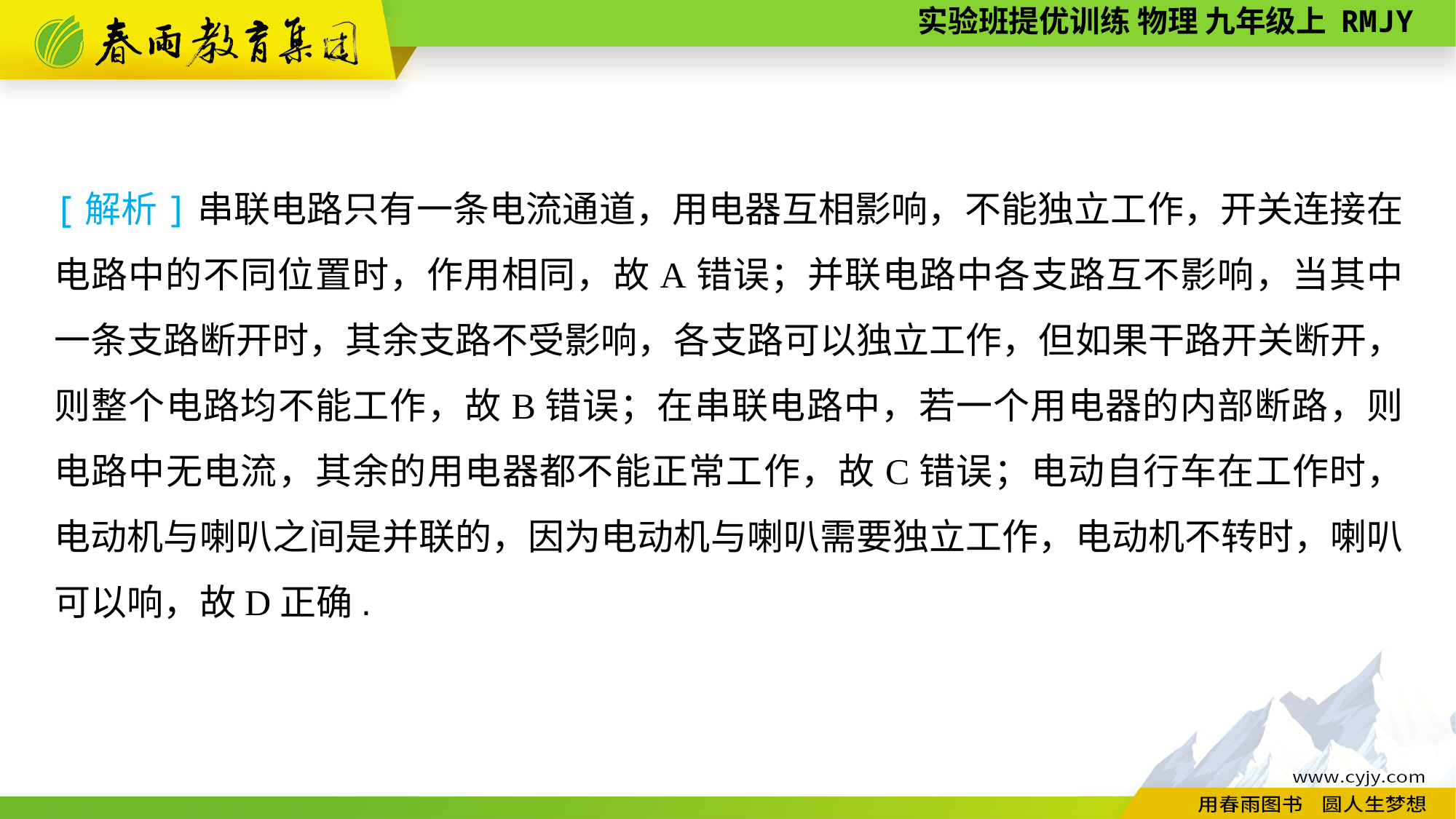

[解析]串联电路只有一条电流通道，用电器互相影响，不能独立工作，开关连接在电路中的不同位置时，作用相同，故A错误；并联电路中各支路互不影响，当其中一条支路断开时，其余支路不受影响，各支路可以独立工作，但如果干路开关断开，则整个电路均不能工作，故B错误；在串联电路中，若一个用电器的内部断路，则电路中无电流，其余的用电器都不能正常工作，故C错误；电动自行车在工作时，电动机与喇叭之间是并联的，因为电动机与喇叭需要独立工作，电动机不转时，喇叭可以响，故D正确.